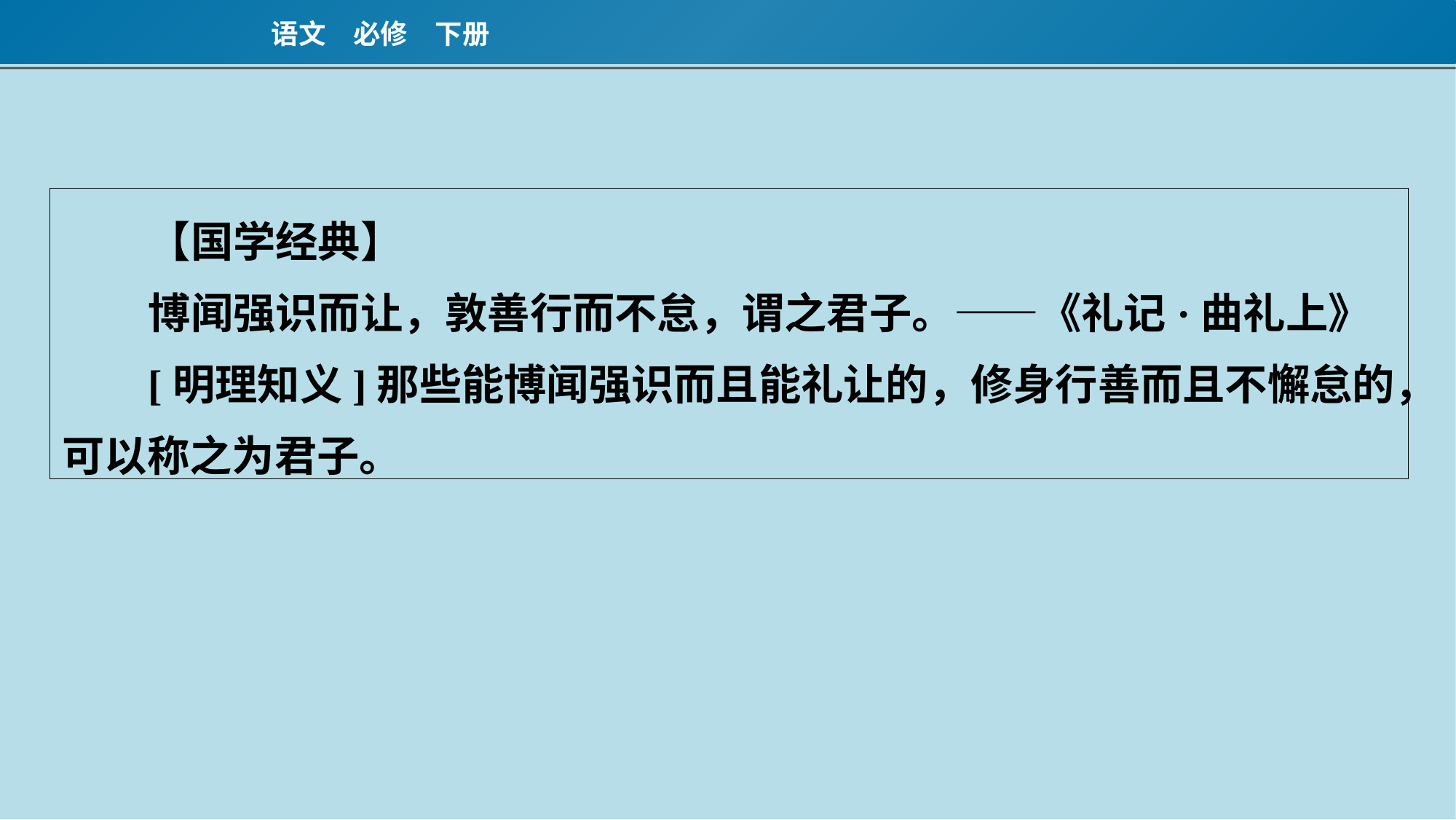

【国学经典】
博闻强识而让，敦善行而不怠，谓之君子。——《礼记·曲礼上》
[明理知义]那些能博闻强识而且能礼让的，修身行善而且不懈怠的，可以称之为君子。